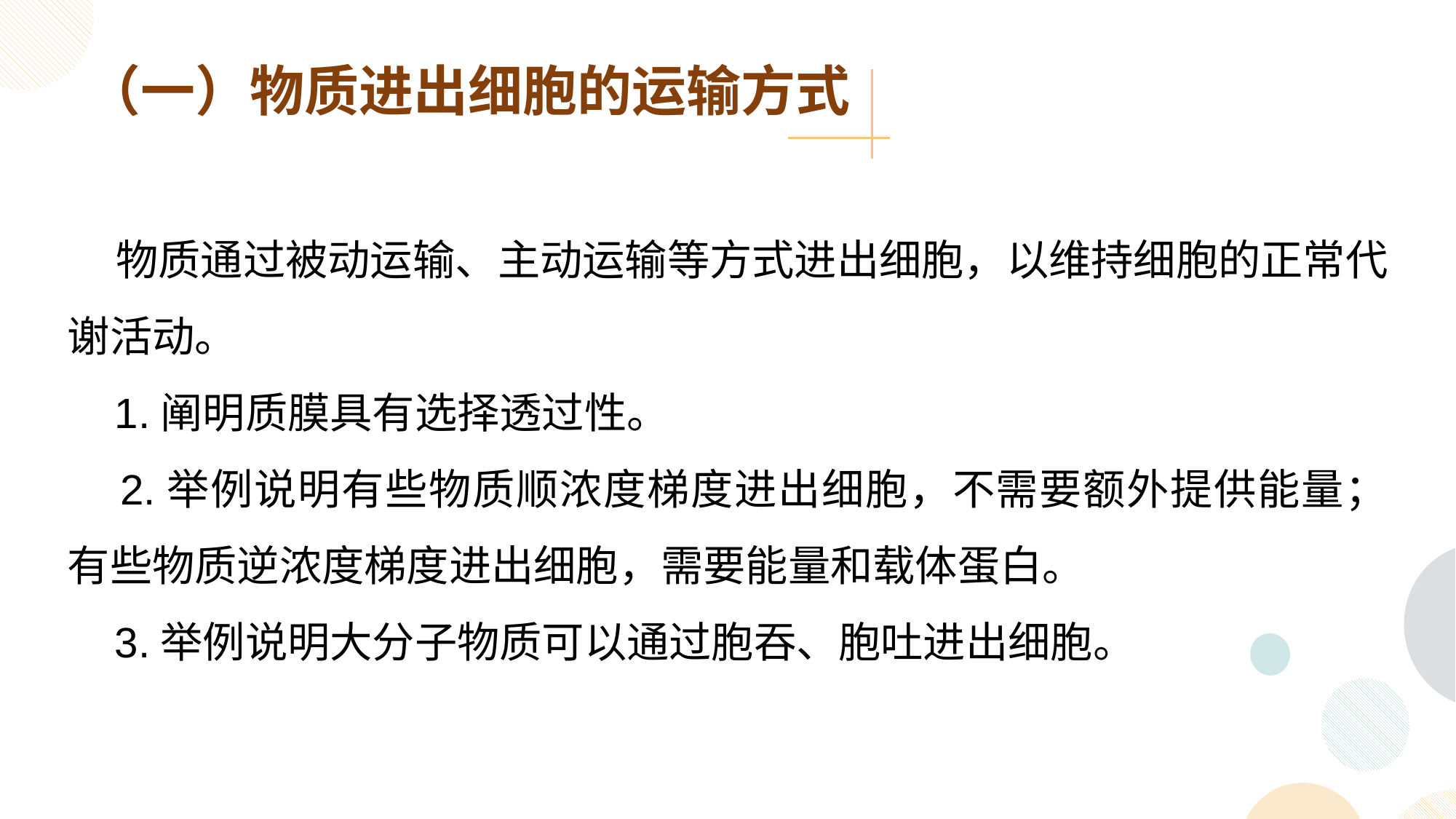

（一）物质进出细胞的运输方式
    物质通过被动运输、主动运输等方式进出细胞，以维持细胞的正常代谢活动。
    1.阐明质膜具有选择透过性。
    2.举例说明有些物质顺浓度梯度进出细胞，不需要额外提供能量；有些物质逆浓度梯度进出细胞，需要能量和载体蛋白。
    3.举例说明大分子物质可以通过胞吞、胞吐进出细胞。